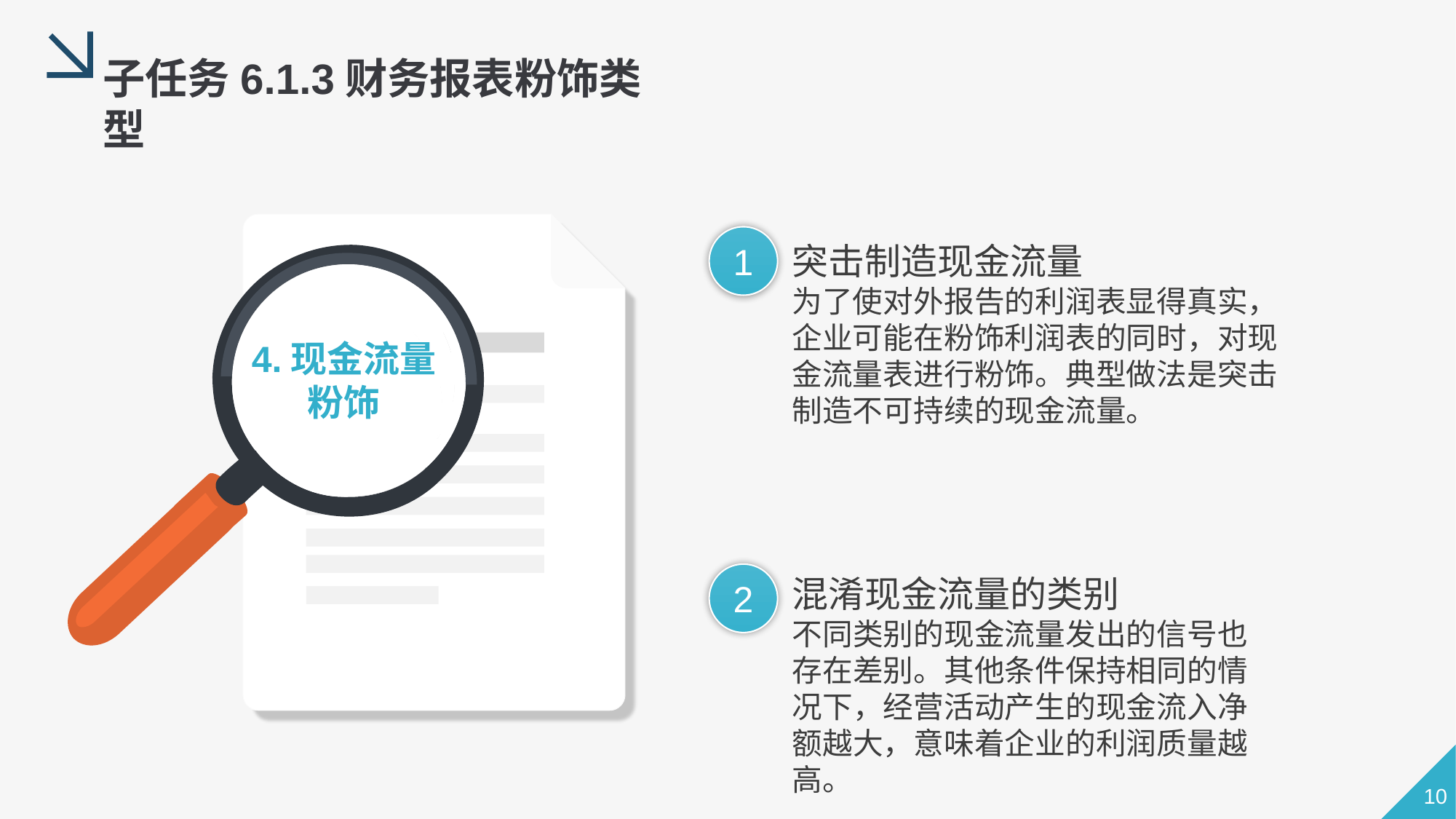

子任务6.1.3财务报表粉饰类型

1
突击制造现金流量
为了使对外报告的利润表显得真实，企业可能在粉饰利润表的同时，对现金流量表进行粉饰。典型做法是突击制造不可持续的现金流量。

4.现金流量粉饰
2
混淆现金流量的类别
不同类别的现金流量发出的信号也存在差别。其他条件保持相同的情况下，经营活动产生的现金流入净额越大，意味着企业的利润质量越高。